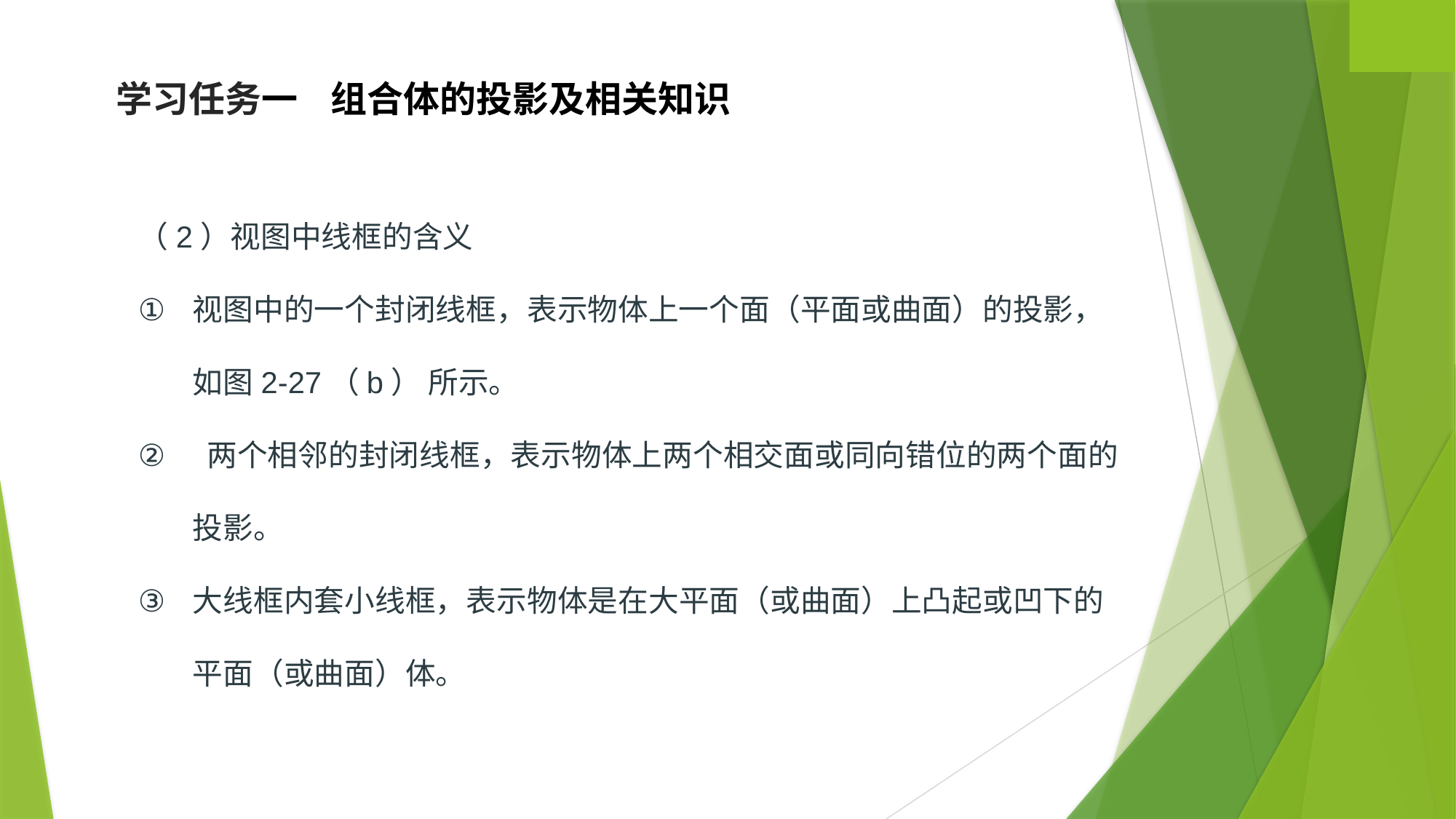

学习任务一    组合体的投影及相关知识

（2）视图中线框的含义
视图中的一个封闭线框，表示物体上一个面（平面或曲面）的投影，如图2-27（b） 所示。
 两个相邻的封闭线框，表示物体上两个相交面或同向错位的两个面的投影。
大线框内套小线框，表示物体是在大平面（或曲面）上凸起或凹下的平面（或曲面）体。